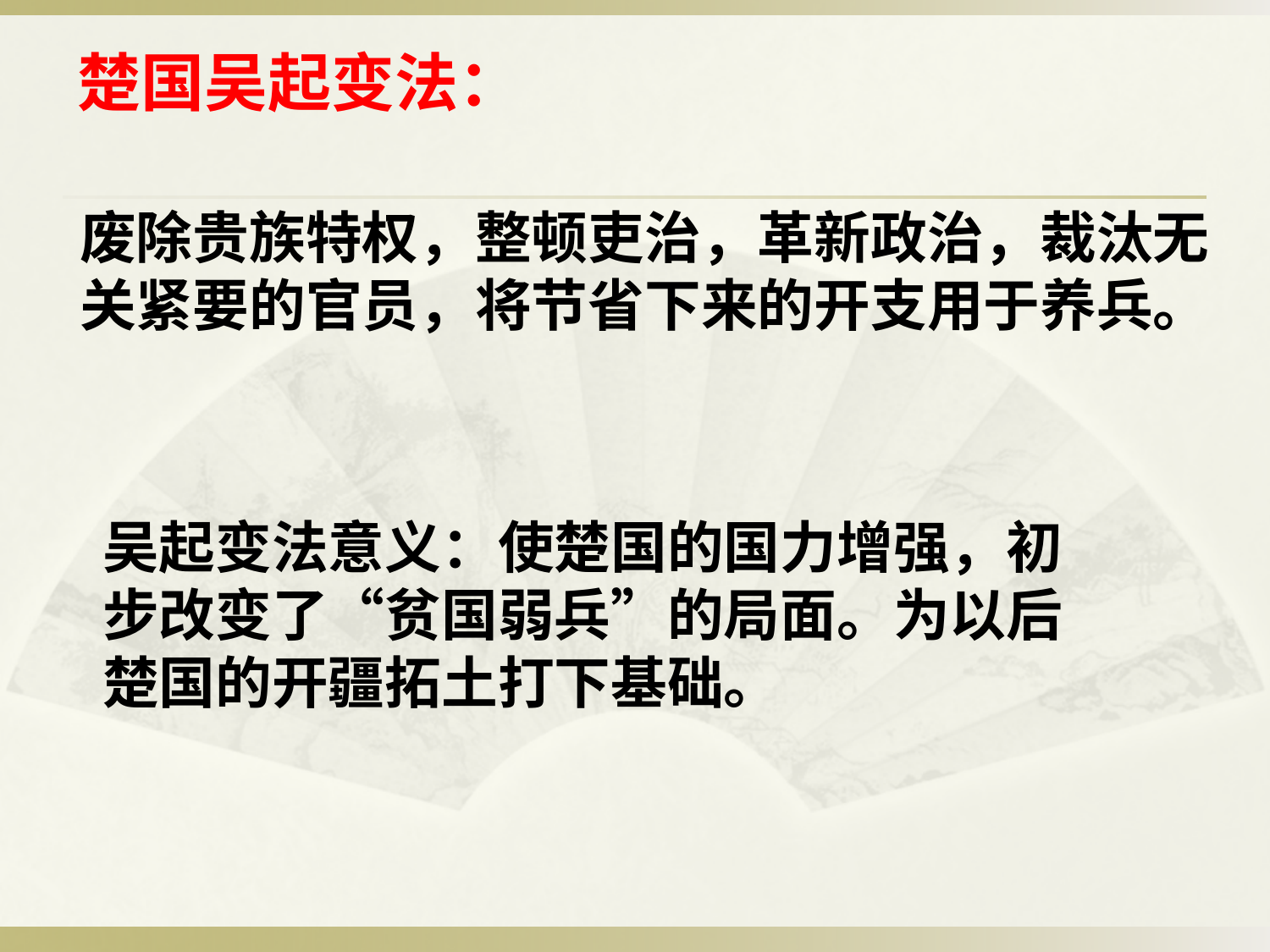

楚国吴起变法：
废除贵族特权，整顿吏治，革新政治，裁汰无关紧要的官员，将节省下来的开支用于养兵。
吴起变法意义：使楚国的国力增强，初步改变了“贫国弱兵”的局面。为以后楚国的开疆拓土打下基础。